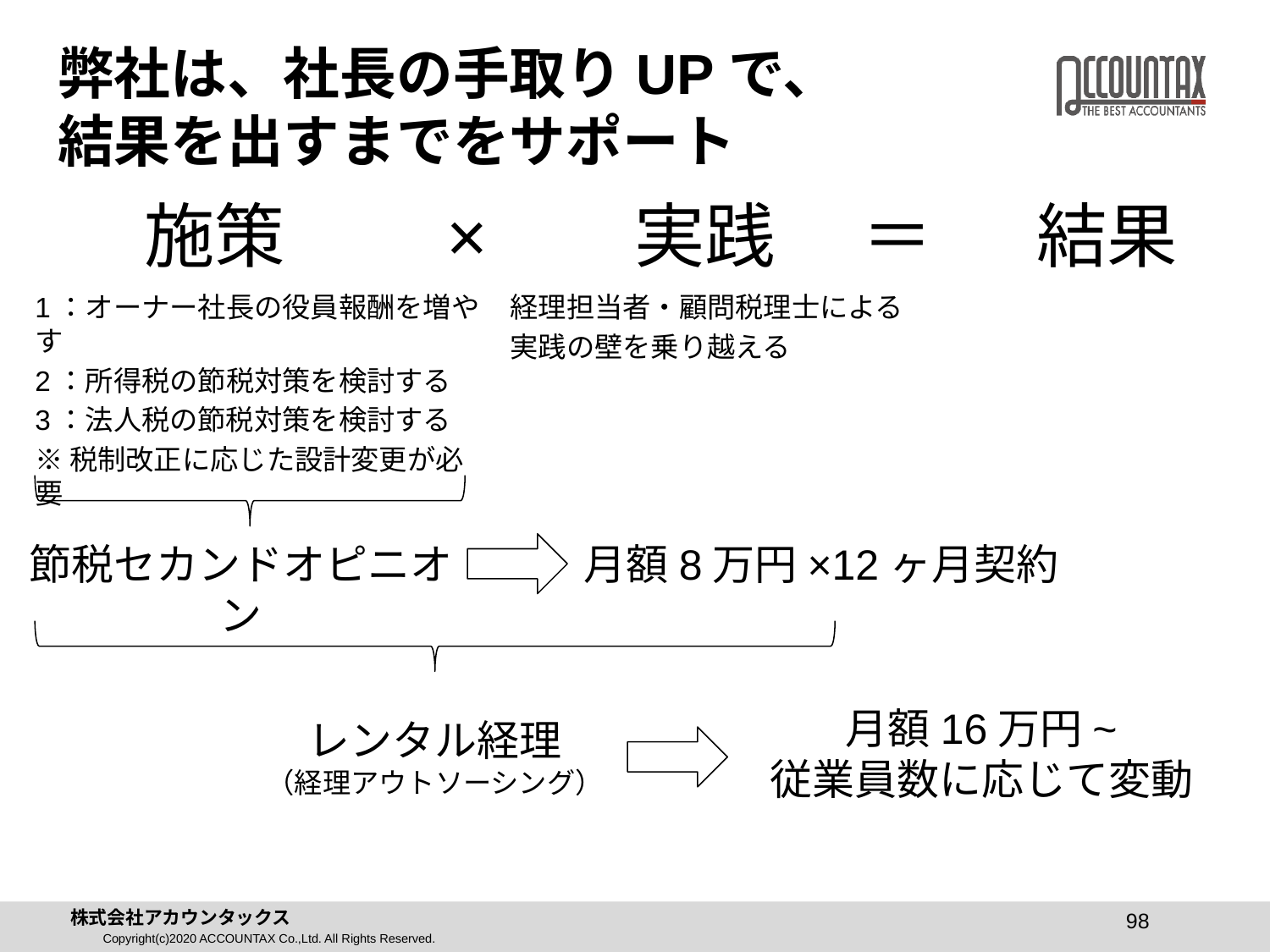

# 弊社は、社長の手取りUPで、 結果を出すまでをサポート
施策
実践
×
＝
結果

1：オーナー社長の役員報酬を増やす
2：所得税の節税対策を検討する
3：法人税の節税対策を検討する
※税制改正に応じた設計変更が必要
経理担当者・顧問税理士による
実践の壁を乗り越える

節税セカンドオピニオン
月額8万円×12ヶ月契約

月額16万円~
従業員数に応じて変動
レンタル経理
（経理アウトソーシング）

98